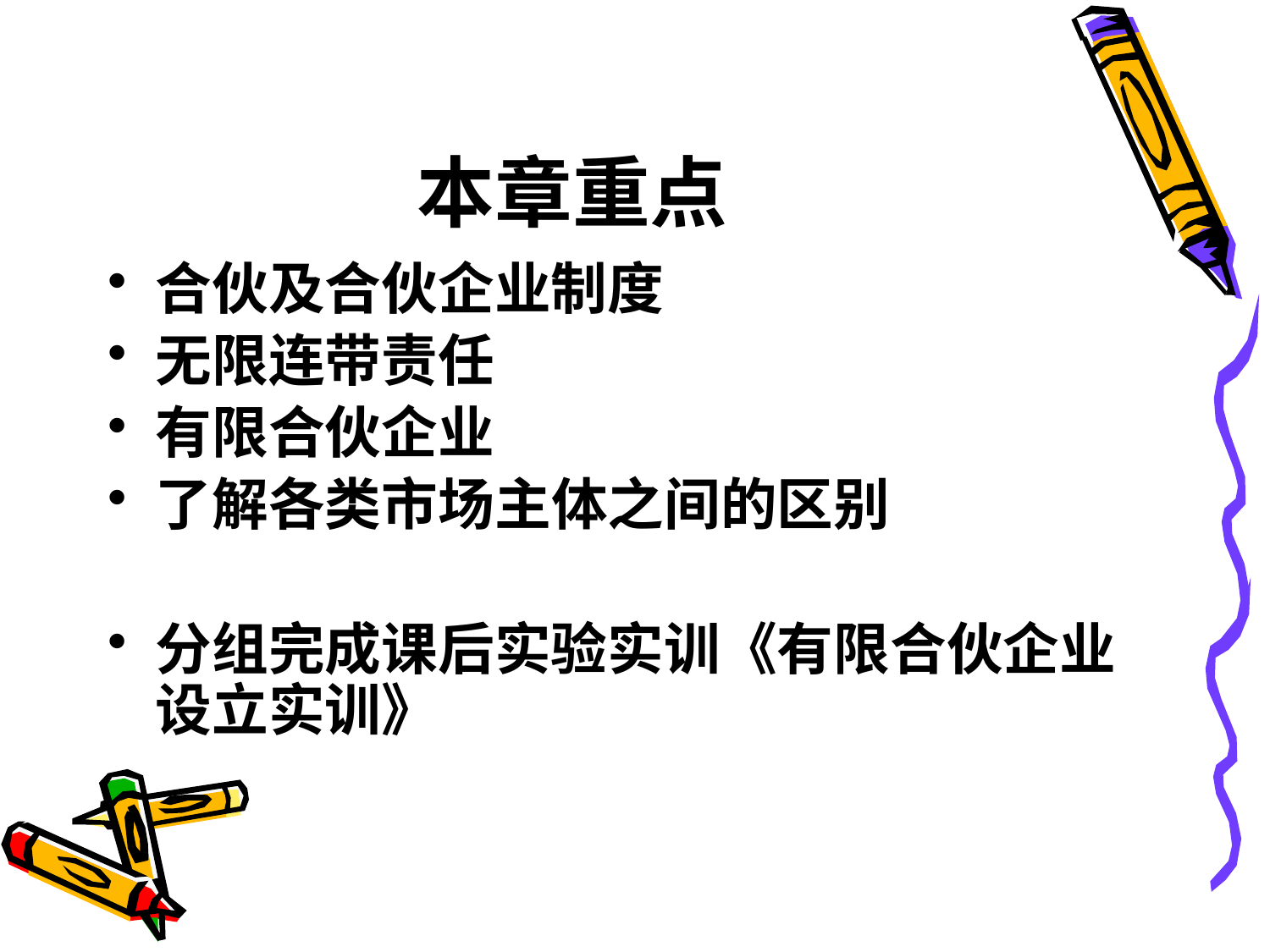

# 本章重点
合伙及合伙企业制度
无限连带责任
有限合伙企业
了解各类市场主体之间的区别

分组完成课后实验实训《有限合伙企业设立实训》